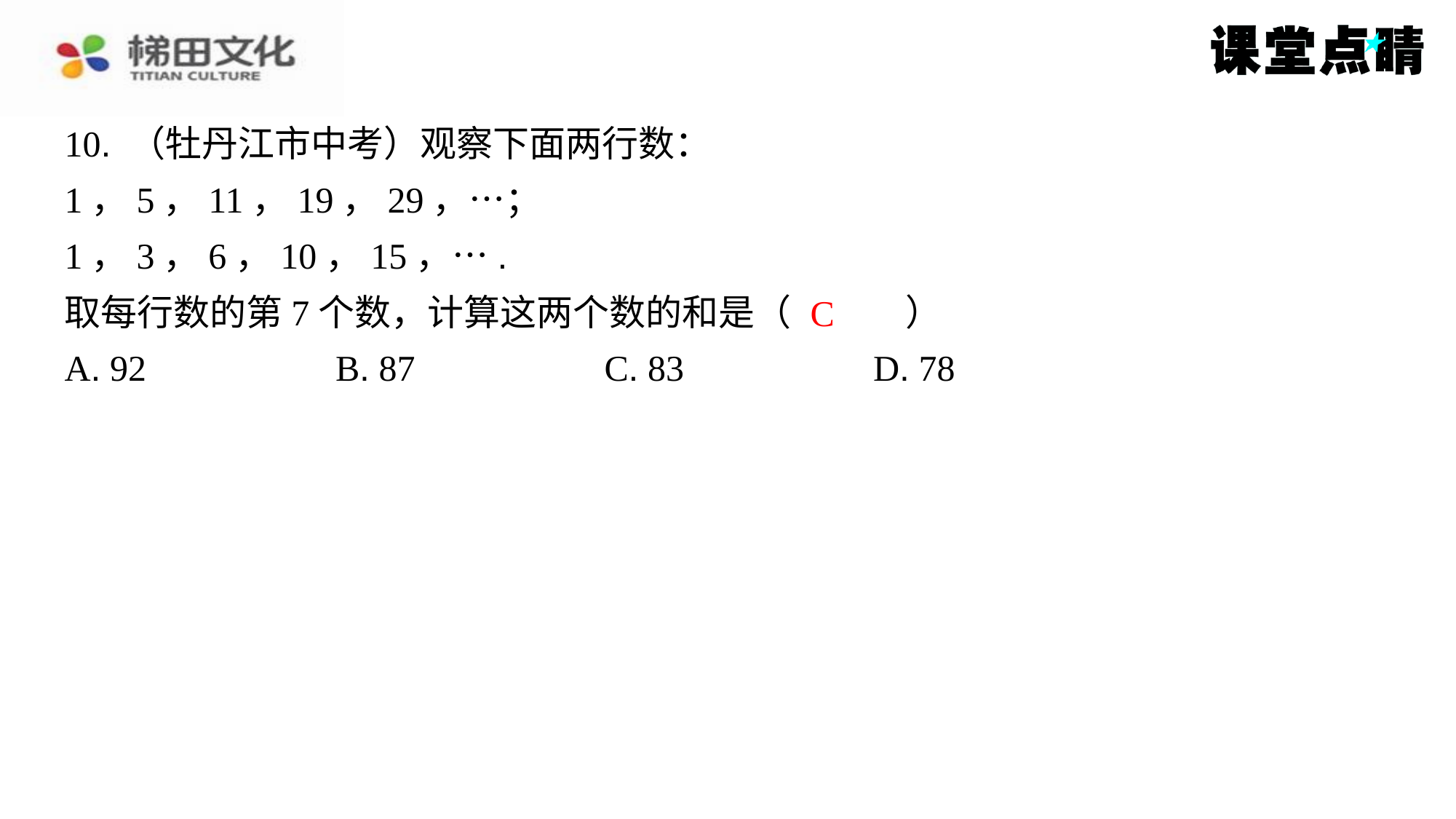

10. （牡丹江市中考）观察下面两行数：
1，5，11，19，29，…；
1，3，6，10，15，….
取每行数的第7个数，计算这两个数的和是（　C　）
C
| A. 92 | B. 87 | C. 83 | D. 78 |
| --- | --- | --- | --- |